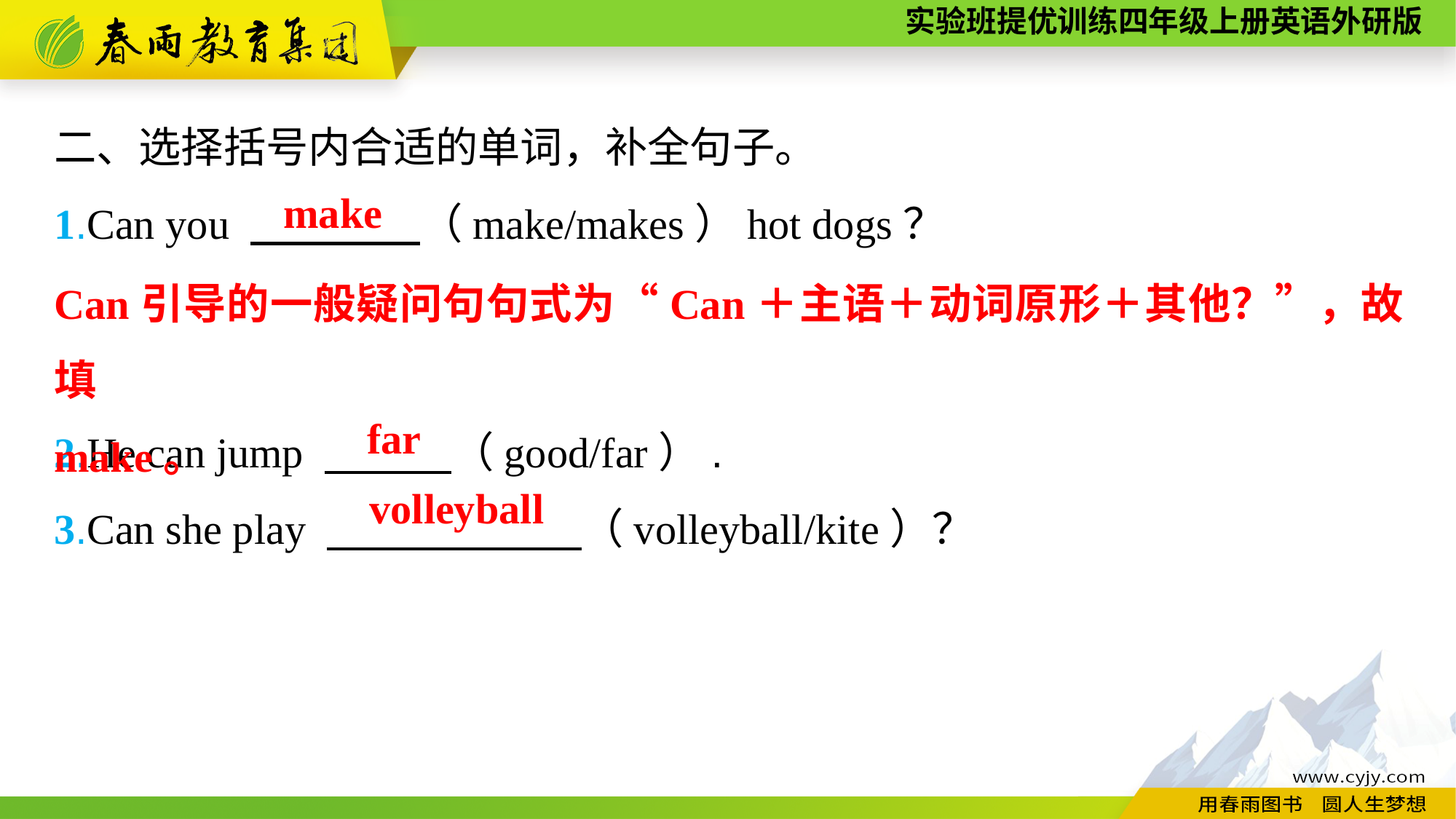

二、选择括号内合适的单词，补全句子。
1.Can you 　　　　（make/makes）hot dogs？

2.He can jump 　　　（good/far）.
3.Can she play 　　　　　　（volleyball/kite）？
make
Can引导的一般疑问句句式为“Can＋主语＋动词原形＋其他？”，故填
make。
far
volleyball